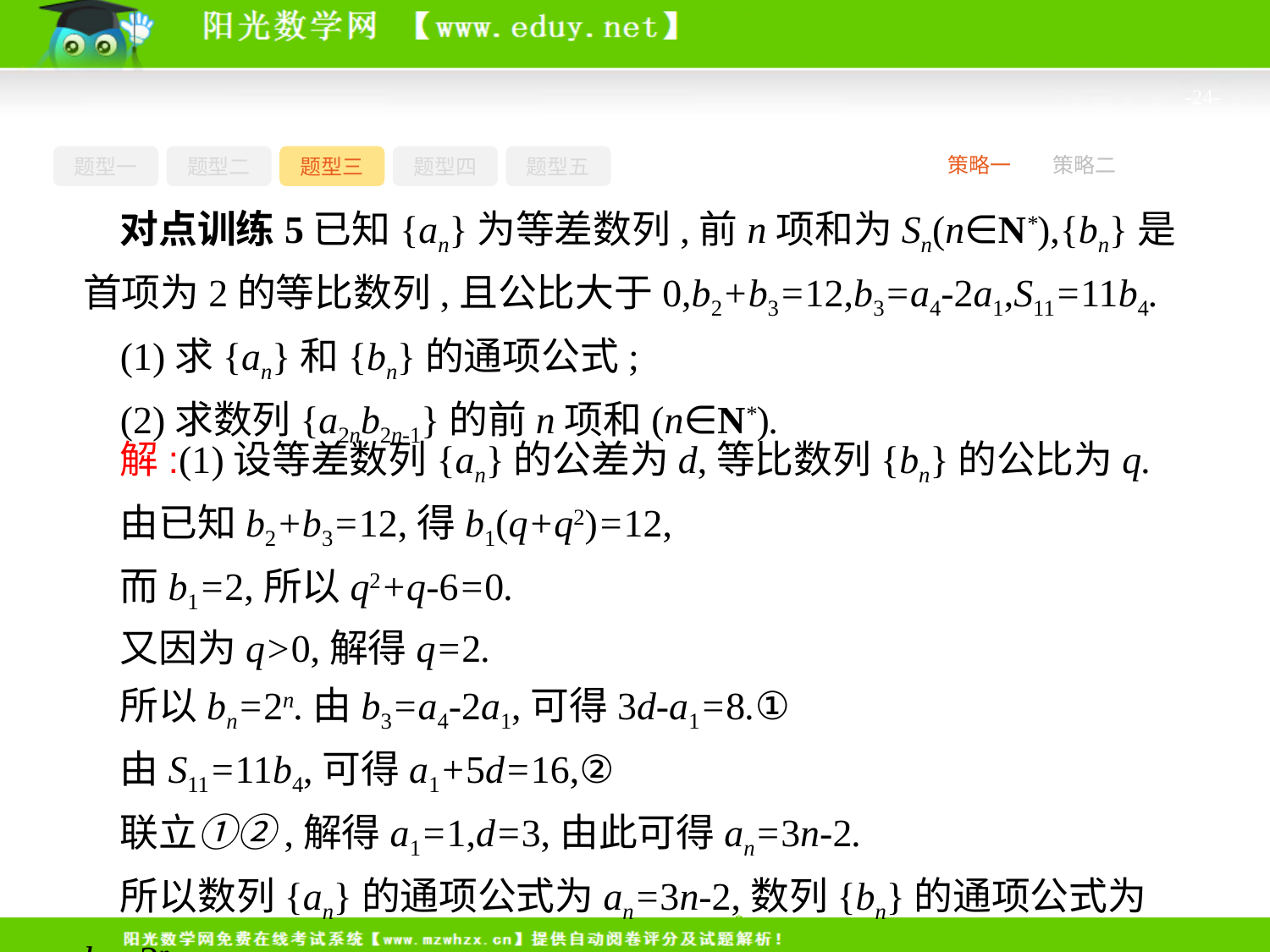

-24-
题型一
题型二
题型三
题型四
题型五
策略一
策略二
对点训练5已知{an}为等差数列,前n项和为Sn(n∈N*),{bn}是首项为2的等比数列,且公比大于0,b2+b3=12,b3=a4-2a1,S11=11b4.
(1)求{an}和{bn}的通项公式;
(2)求数列{a2nb2n-1}的前n项和(n∈N*).
解:(1)设等差数列{an}的公差为d,等比数列{bn}的公比为q.
由已知b2+b3=12,得b1(q+q2)=12,
而b1=2,所以q2+q-6=0.
又因为q>0,解得q=2.
所以bn=2n.由b3=a4-2a1,可得3d-a1=8.①
由S11=11b4,可得a1+5d=16,②
联立①②,解得a1=1,d=3,由此可得an=3n-2.
所以数列{an}的通项公式为an=3n-2,数列{bn}的通项公式为bn=2n.